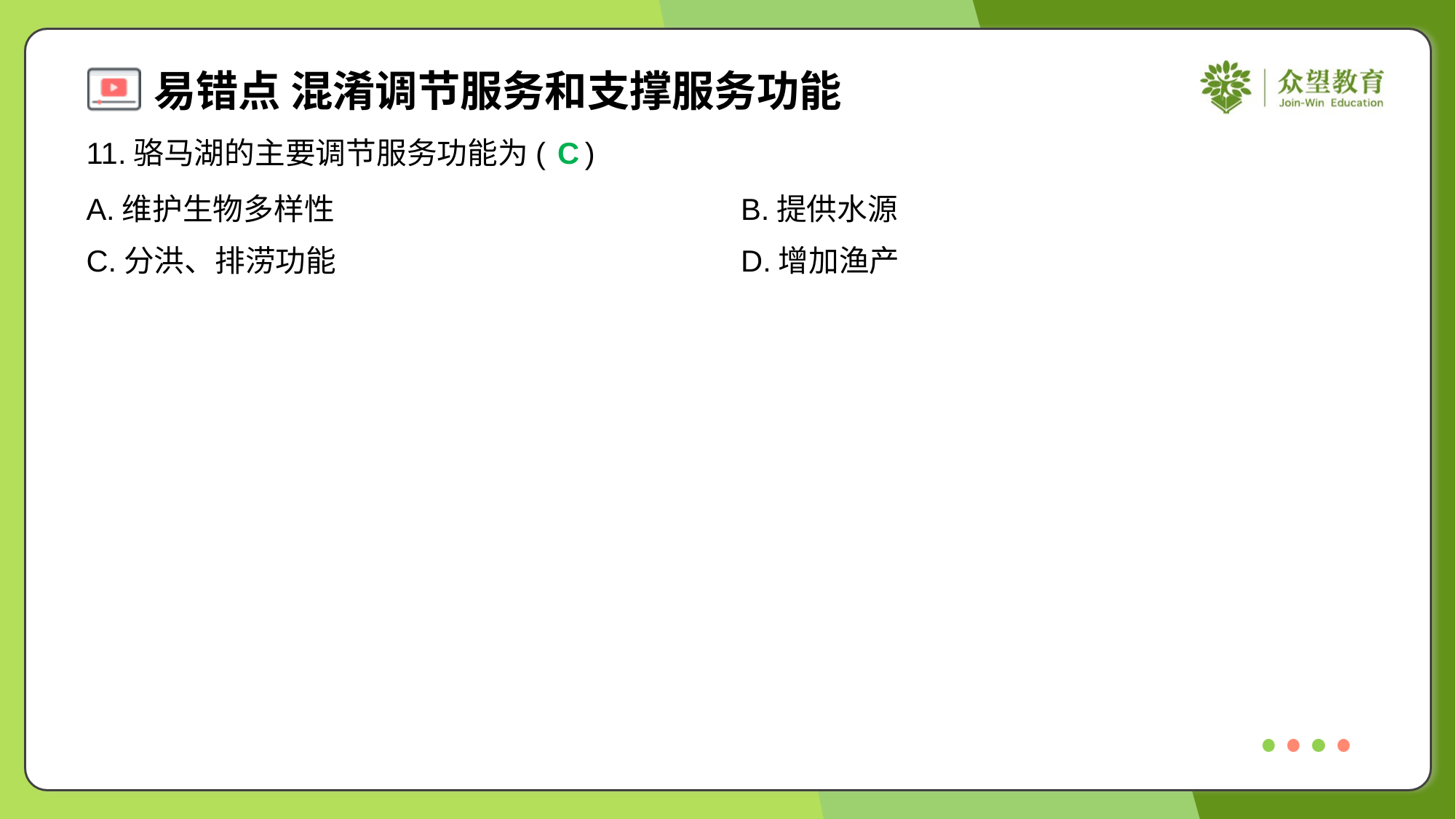

11.骆马湖的主要调节服务功能为(     )
C
A.维护生物多样性	B.提供水源
C.分洪、排涝功能	D.增加渔产